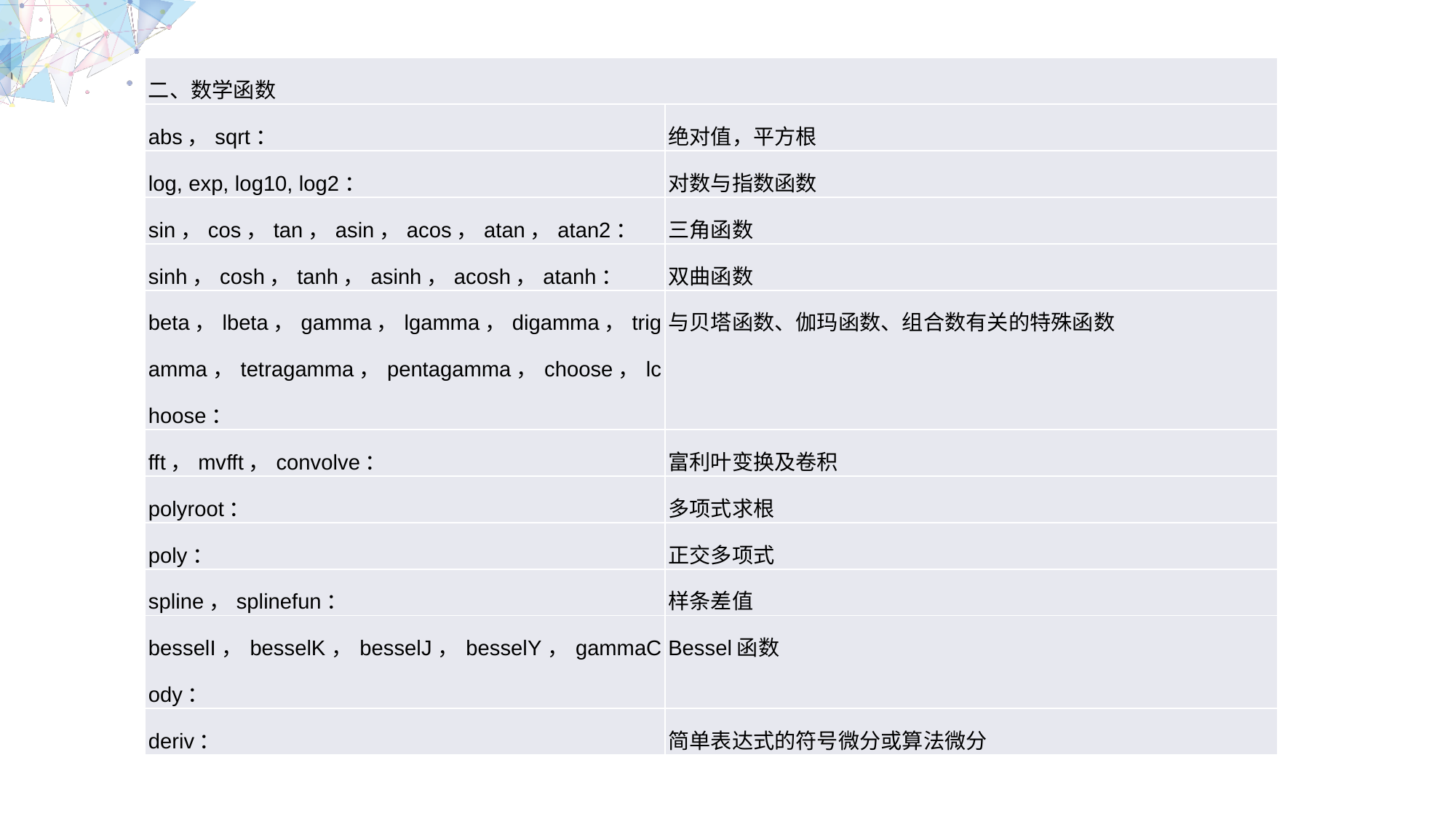

| 二、数学函数 |  |
| --- | --- |
| abs，sqrt： | 绝对值，平方根 |
| log, exp, log10, log2： | 对数与指数函数 |
| sin，cos，tan，asin，acos，atan，atan2： | 三角函数 |
| sinh，cosh，tanh，asinh，acosh，atanh： | 双曲函数 |
| beta，lbeta，gamma，lgamma，digamma，trigamma，tetragamma，pentagamma，choose，lchoose： | 与贝塔函数、伽玛函数、组合数有关的特殊函数 |
| fft，mvfft，convolve： | 富利叶变换及卷积 |
| polyroot： | 多项式求根 |
| poly： | 正交多项式 |
| spline，splinefun： | 样条差值 |
| besselI，besselK，besselJ，besselY，gammaCody： | Bessel函数 |
| deriv： | 简单表达式的符号微分或算法微分 |